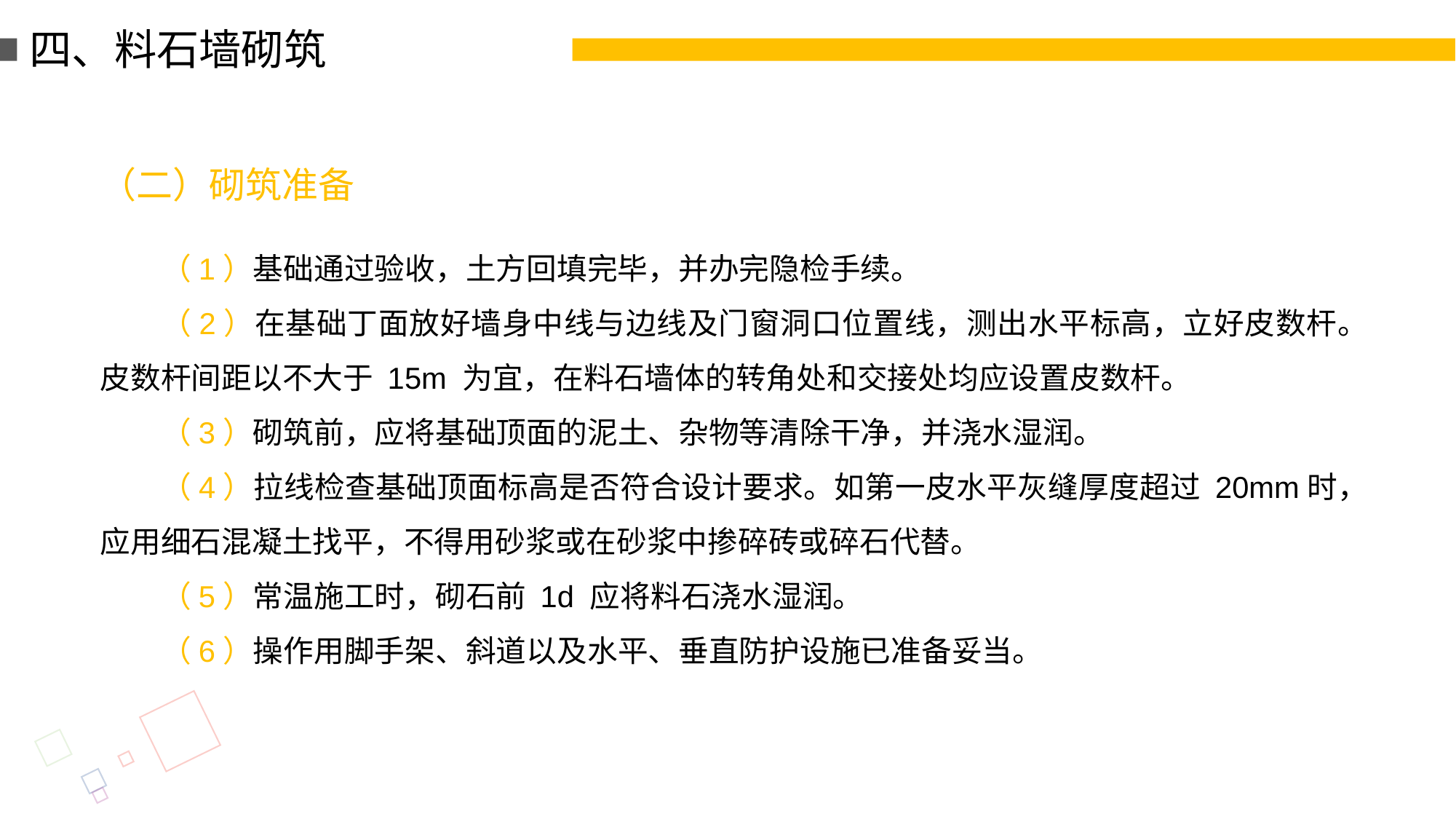

四、料石墙砌筑
（二）砌筑准备
（1）基础通过验收，土方回填完毕，并办完隐检手续。
（2）在基础丁面放好墙身中线与边线及门窗洞口位置线，测出水平标高，立好皮数杆。皮数杆间距以不大于 15m 为宜，在料石墙体的转角处和交接处均应设置皮数杆。
（3）砌筑前，应将基础顶面的泥土、杂物等清除干净，并浇水湿润。
（4）拉线检查基础顶面标高是否符合设计要求。如第一皮水平灰缝厚度超过 20mm时，应用细石混凝土找平，不得用砂浆或在砂浆中掺碎砖或碎石代替。
（5）常温施工时，砌石前 1d 应将料石浇水湿润。
（6）操作用脚手架、斜道以及水平、垂直防护设施已准备妥当。